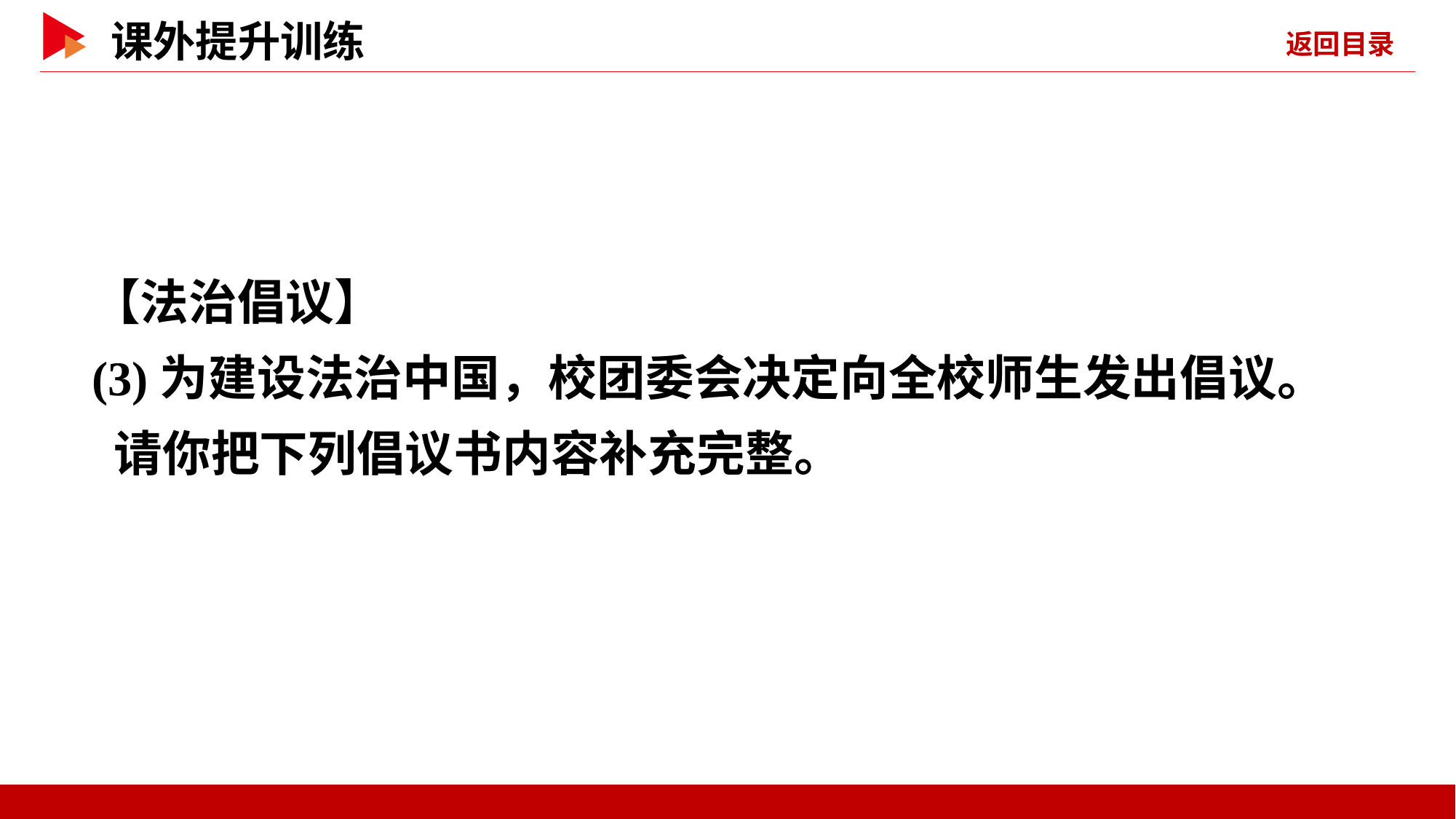

【法治倡议】
(3)为建设法治中国，校团委会决定向全校师生发出倡议。      请你把下列倡议书内容补充完整。